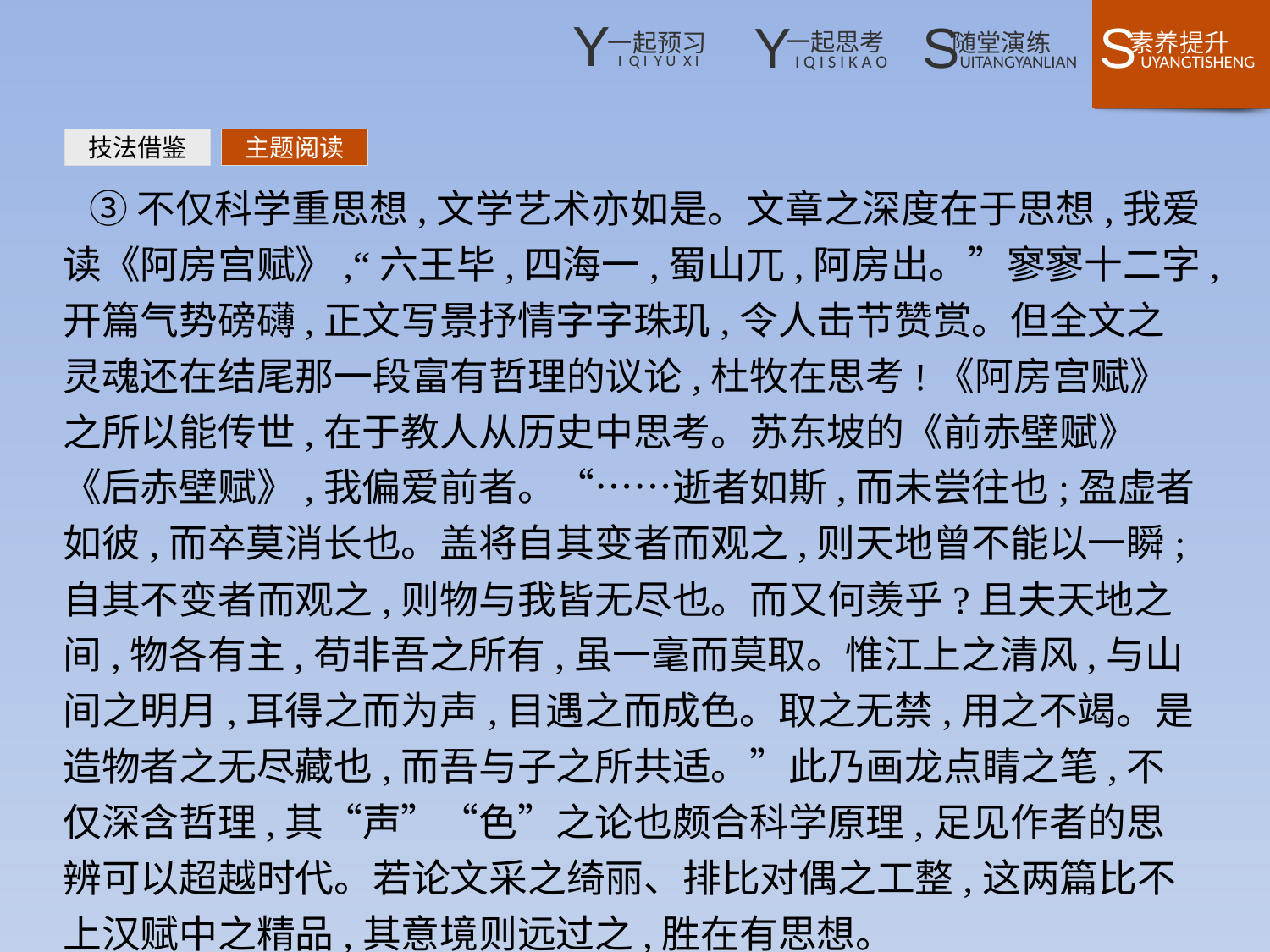

技法借鉴
主题阅读
   ③不仅科学重思想,文学艺术亦如是。文章之深度在于思想,我爱读《阿房宫赋》,“六王毕,四海一,蜀山兀,阿房出。”寥寥十二字,开篇气势磅礴,正文写景抒情字字珠玑,令人击节赞赏。但全文之灵魂还在结尾那一段富有哲理的议论,杜牧在思考!《阿房宫赋》之所以能传世,在于教人从历史中思考。苏东坡的《前赤壁赋》《后赤壁赋》,我偏爱前者。“……逝者如斯,而未尝往也;盈虚者如彼,而卒莫消长也。盖将自其变者而观之,则天地曾不能以一瞬;自其不变者而观之,则物与我皆无尽也。而又何羡乎?且夫天地之间,物各有主,苟非吾之所有,虽一毫而莫取。惟江上之清风,与山间之明月,耳得之而为声,目遇之而成色。取之无禁,用之不竭。是造物者之无尽藏也,而吾与子之所共适。”此乃画龙点睛之笔,不仅深含哲理,其“声”“色”之论也颇合科学原理,足见作者的思辨可以超越时代。若论文采之绮丽、排比对偶之工整,这两篇比不上汉赋中之精品,其意境则远过之,胜在有思想。